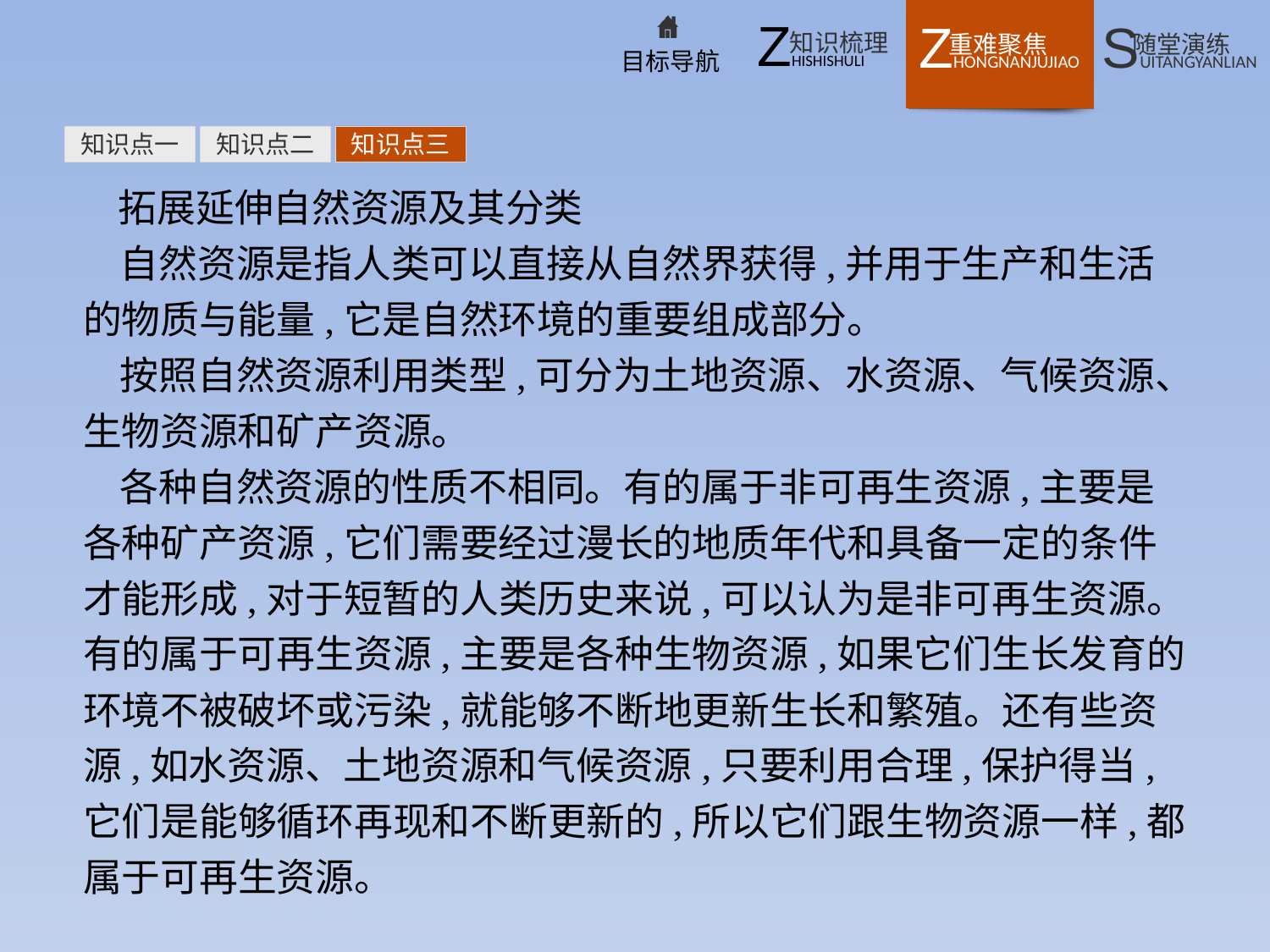

知识点一
知识点二
知识点三
拓展延伸自然资源及其分类
自然资源是指人类可以直接从自然界获得,并用于生产和生活的物质与能量,它是自然环境的重要组成部分。
按照自然资源利用类型,可分为土地资源、水资源、气候资源、生物资源和矿产资源。
各种自然资源的性质不相同。有的属于非可再生资源,主要是各种矿产资源,它们需要经过漫长的地质年代和具备一定的条件才能形成,对于短暂的人类历史来说,可以认为是非可再生资源。有的属于可再生资源,主要是各种生物资源,如果它们生长发育的环境不被破坏或污染,就能够不断地更新生长和繁殖。还有些资源,如水资源、土地资源和气候资源,只要利用合理,保护得当,它们是能够循环再现和不断更新的,所以它们跟生物资源一样,都属于可再生资源。